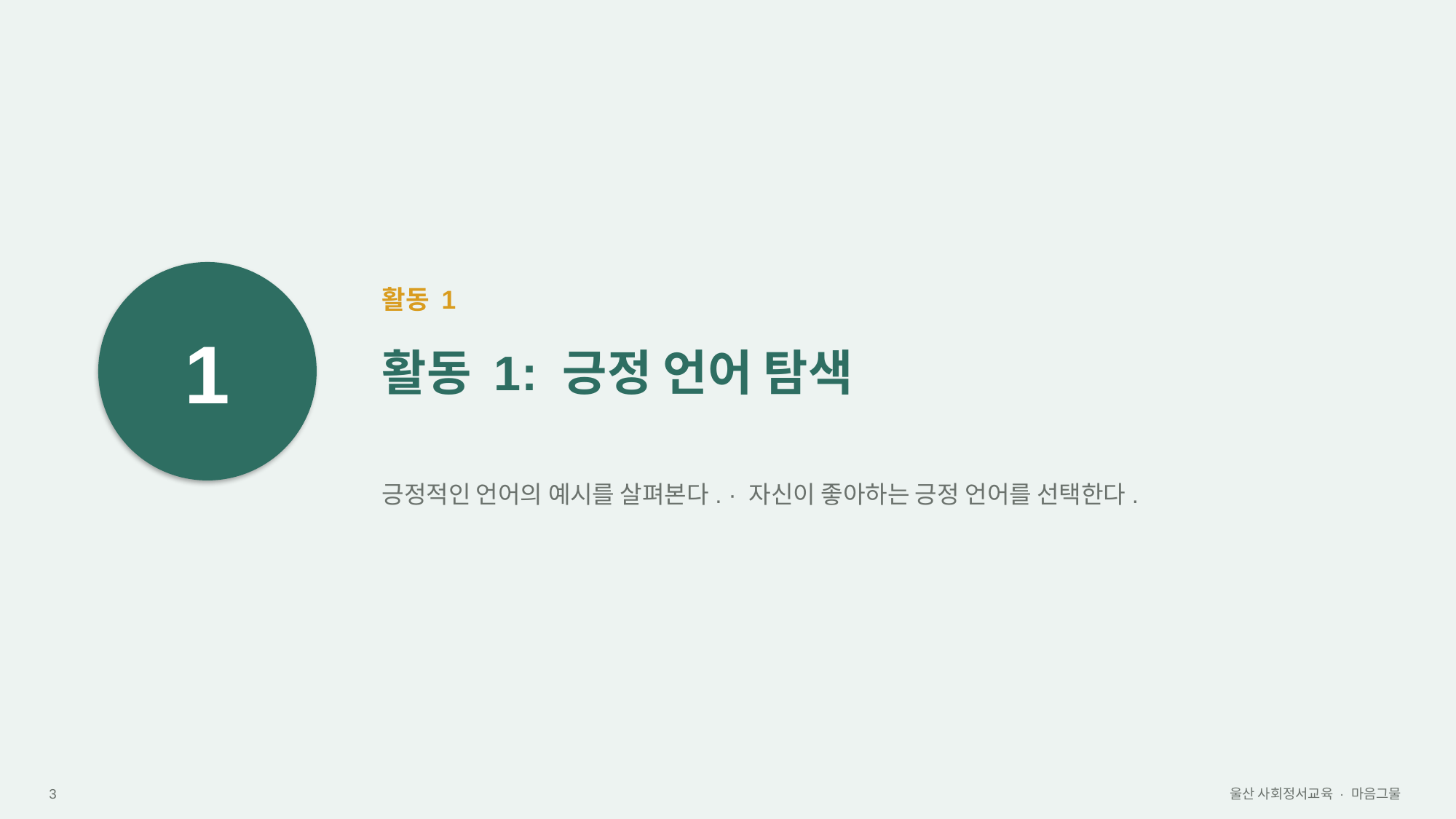

1
활동 1
활동 1: 긍정 언어 탐색
긍정적인 언어의 예시를 살펴본다. · 자신이 좋아하는 긍정 언어를 선택한다.
3
울산 사회정서교육 · 마음그물